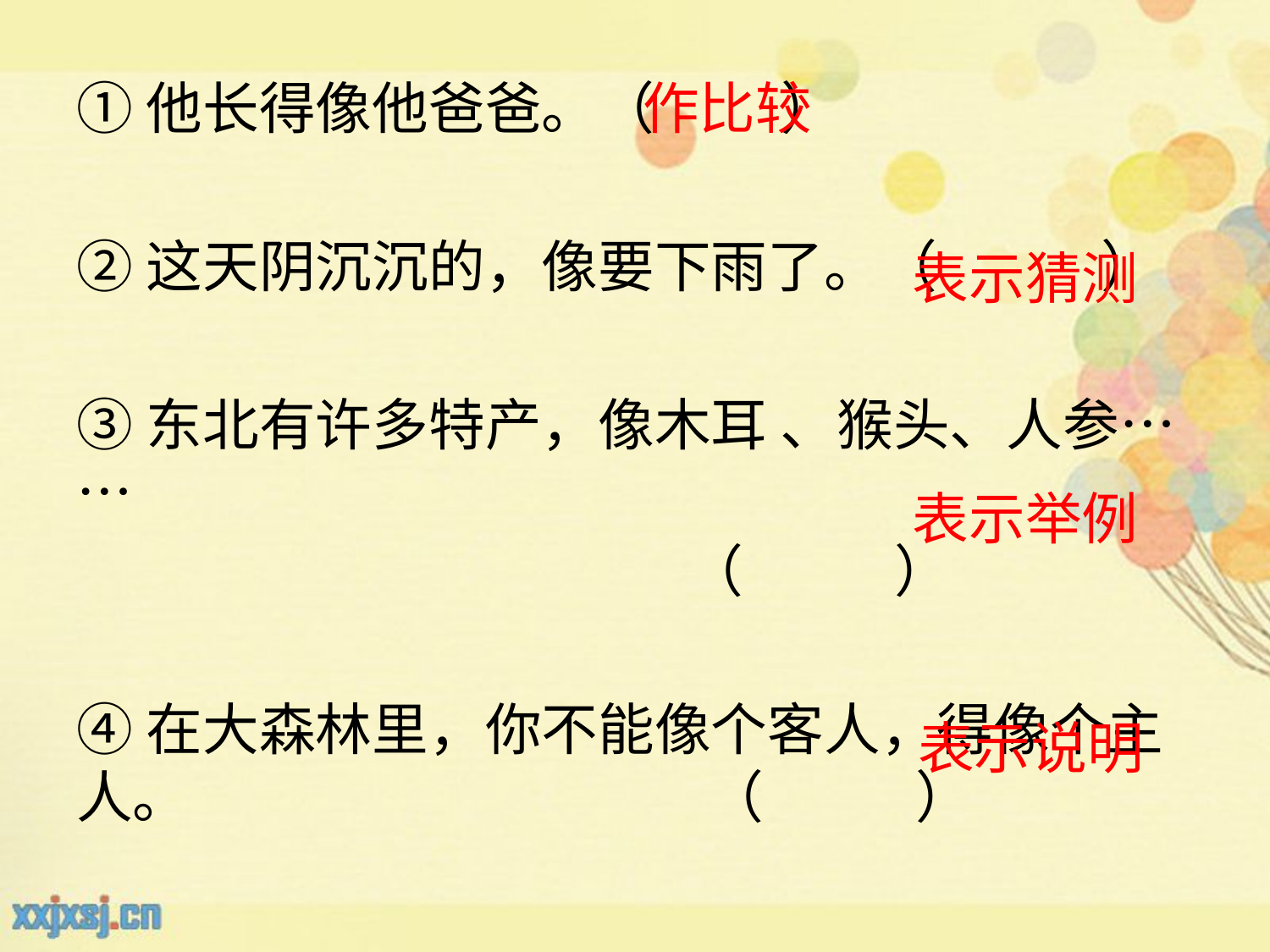

①他长得像他爸爸。（          ）

②这天阴沉沉的，像要下雨了。（             ）

③东北有许多特产，像木耳 、猴头、人参……
                                               （            ）

④在大森林里，你不能像个客人，得像个主人。                                         （            ）

作比较
表示猜测
表示举例
表示说明